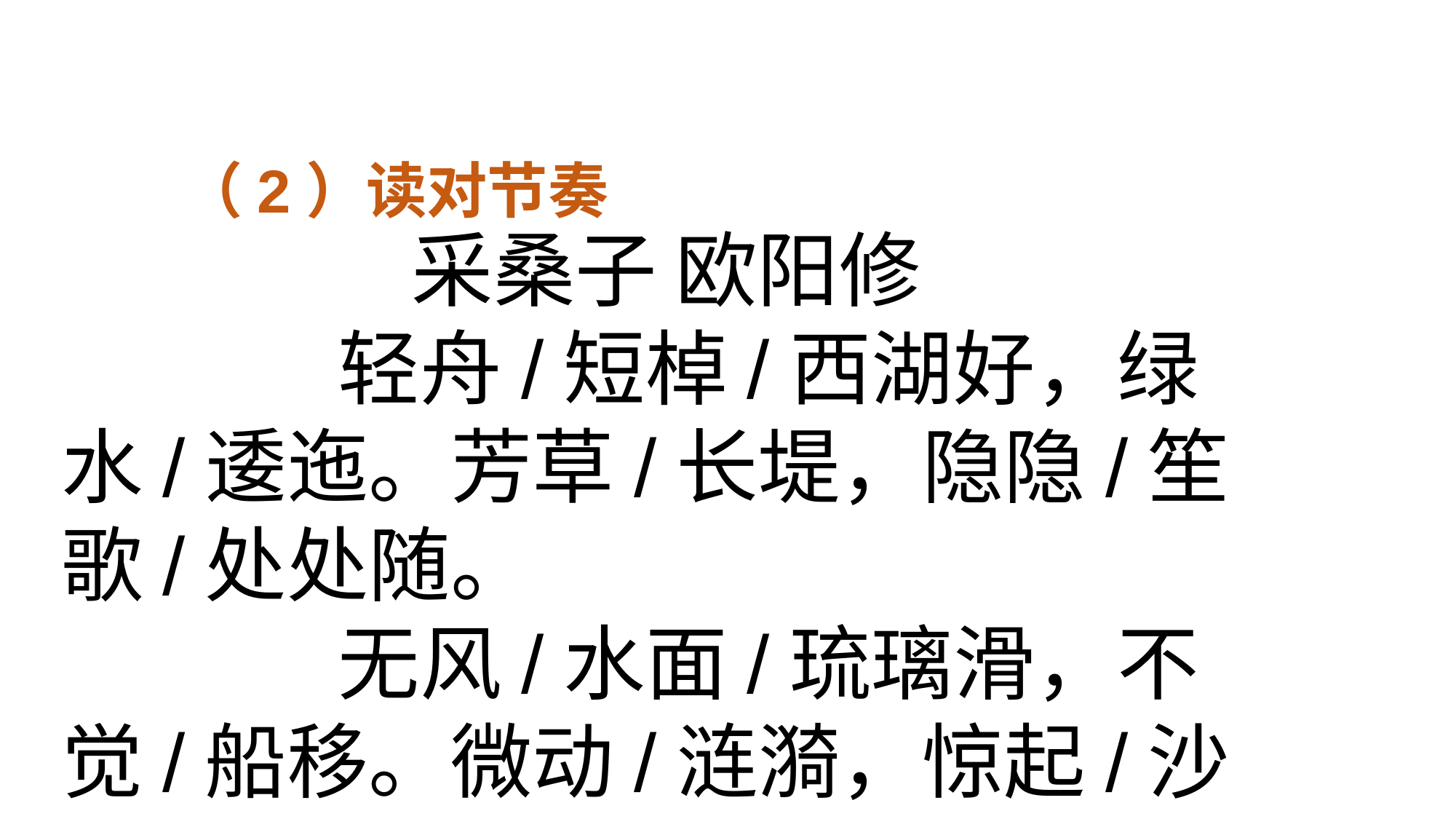

# （2）读对节奏
     采桑子 欧阳修
 轻舟/短棹/西湖好，绿水/逶迤。芳草/长堤，隐隐/笙歌/处处随。
 无风/水面/琉璃滑，不觉/船移。微动/涟漪，惊起/沙禽/掠岸飞。